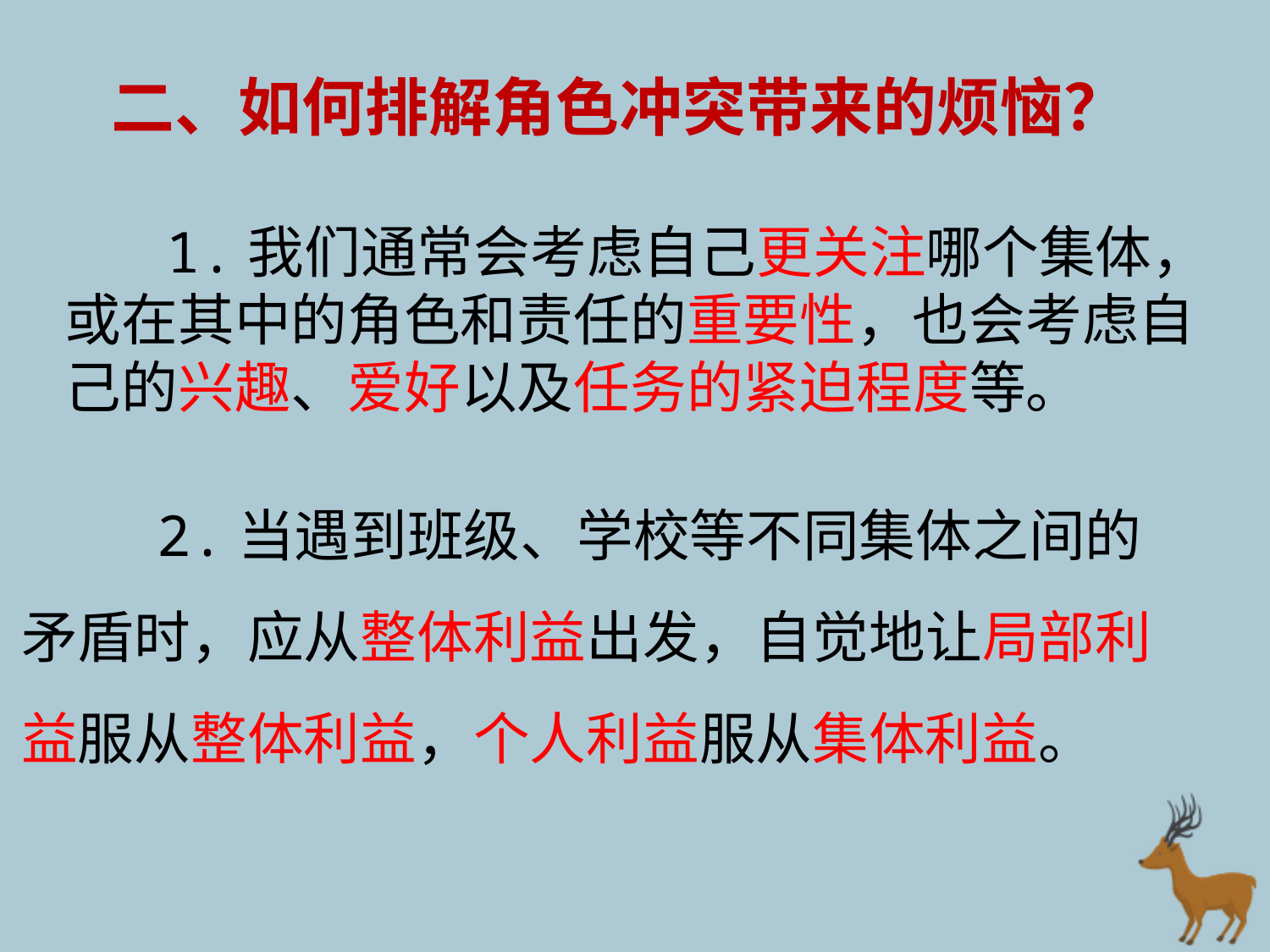

二、如何排解角色冲突带来的烦恼？
   1.我们通常会考虑自己更关注哪个集体，或在其中的角色和责任的重要性，也会考虑自己的兴趣、爱好以及任务的紧迫程度等。
    2.当遇到班级、学校等不同集体之间的矛盾时，应从整体利益出发，自觉地让局部利益服从整体利益，个人利益服从集体利益。